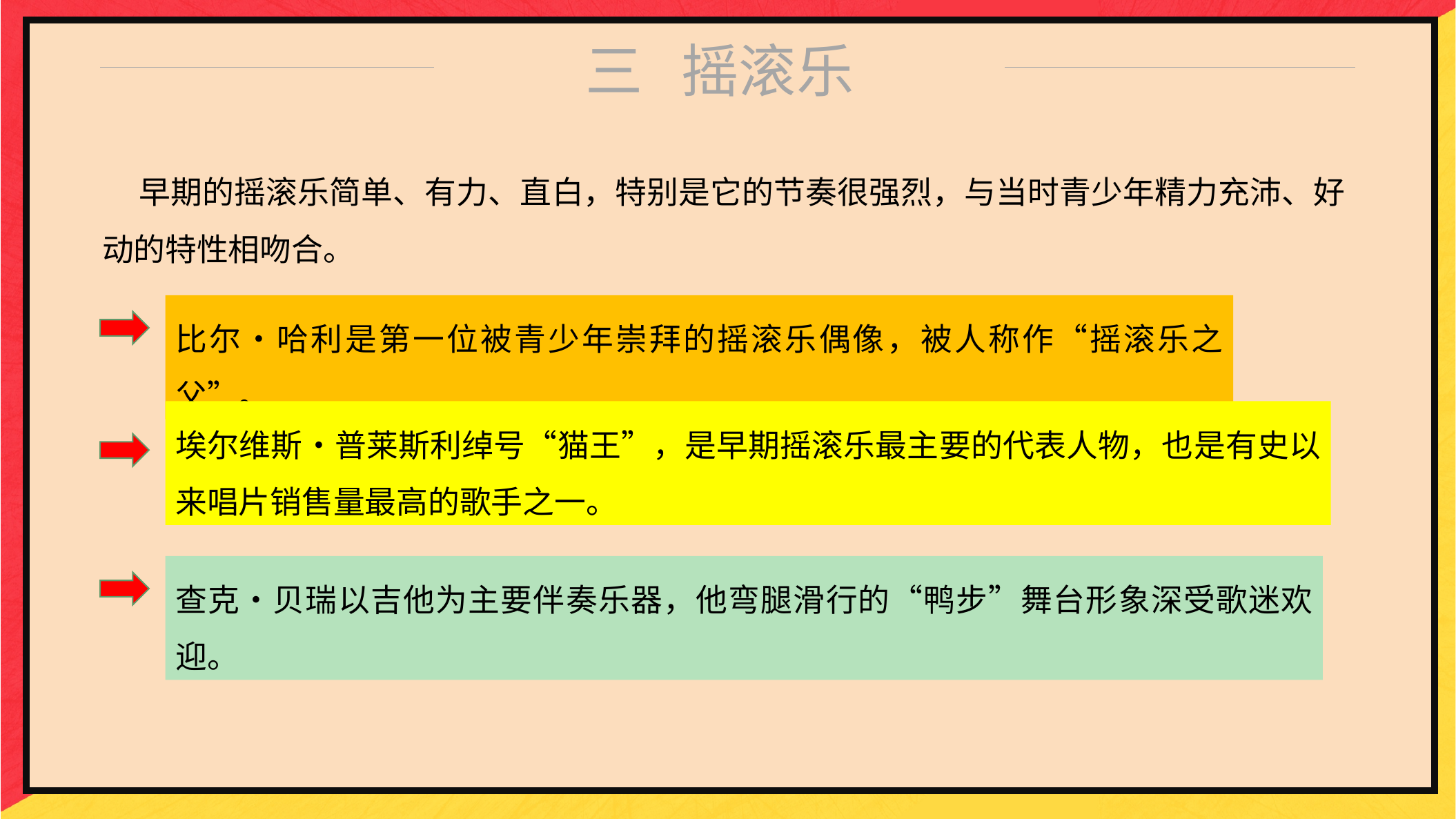

三   摇滚乐
    早期的摇滚乐简单、有力、直白，特别是它的节奏很强烈，与当时青少年精力充沛、好动的特性相吻合。
比尔•哈利是第一位被青少年崇拜的摇滚乐偶像，被人称作“摇滚乐之父”。

埃尔维斯•普莱斯利绰号“猫王”，是早期摇滚乐最主要的代表人物，也是有史以来唱片销售量最高的歌手之一。

查克•贝瑞以吉他为主要伴奏乐器，他弯腿滑行的“鸭步”舞台形象深受歌迷欢迎。